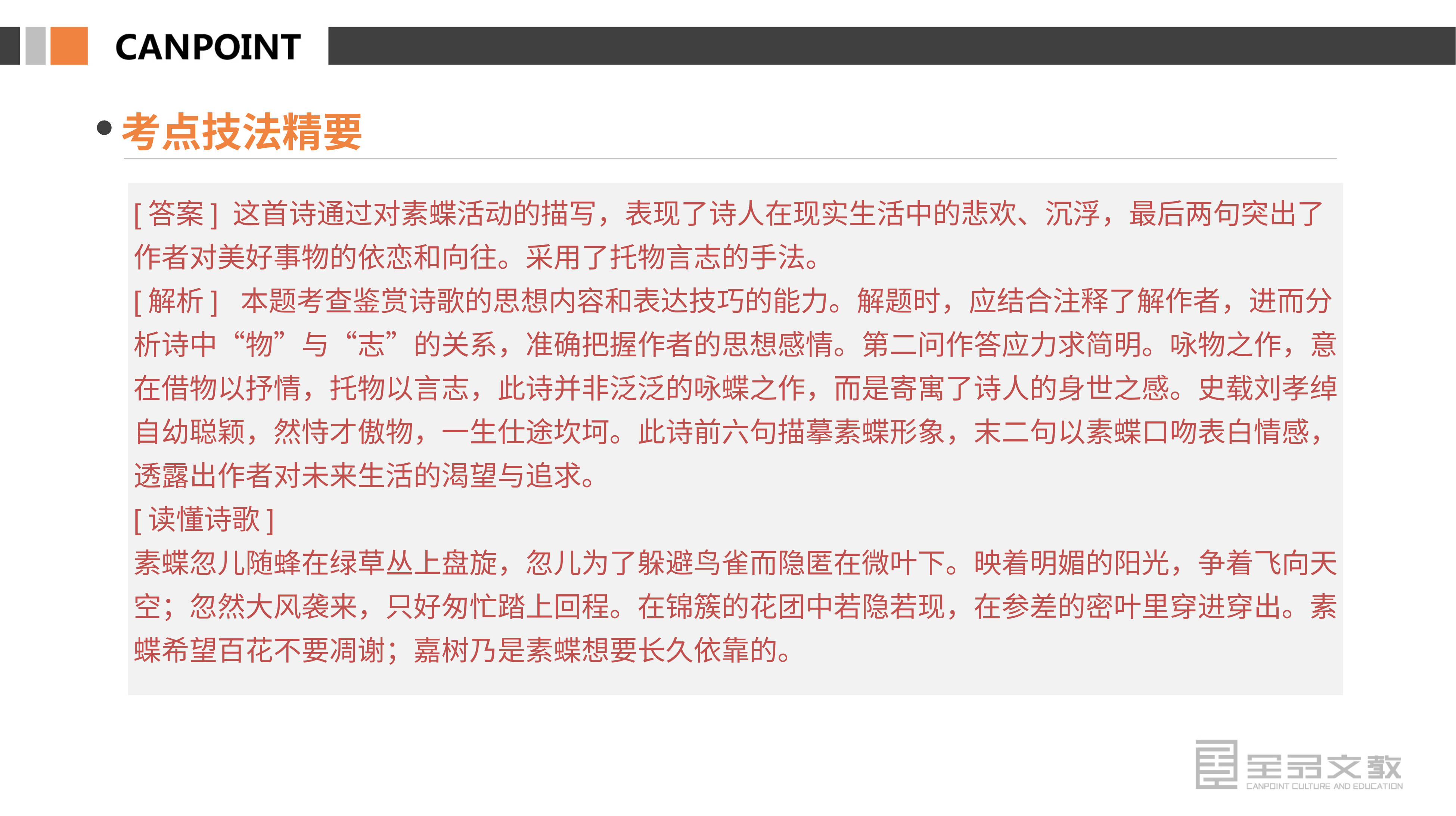

考点技法精要

[答案] 这首诗通过对素蝶活动的描写，表现了诗人在现实生活中的悲欢、沉浮，最后两句突出了作者对美好事物的依恋和向往。采用了托物言志的手法。
[解析]  本题考查鉴赏诗歌的思想内容和表达技巧的能力。解题时，应结合注释了解作者，进而分析诗中“物”与“志”的关系，准确把握作者的思想感情。第二问作答应力求简明。咏物之作，意在借物以抒情，托物以言志，此诗并非泛泛的咏蝶之作，而是寄寓了诗人的身世之感。史载刘孝绰自幼聪颖，然恃才傲物，一生仕途坎坷。此诗前六句描摹素蝶形象，末二句以素蝶口吻表白情感，透露出作者对未来生活的渴望与追求。
[读懂诗歌]
素蝶忽儿随蜂在绿草丛上盘旋，忽儿为了躲避鸟雀而隐匿在微叶下。映着明媚的阳光，争着飞向天空；忽然大风袭来，只好匆忙踏上回程。在锦簇的花团中若隐若现，在参差的密叶里穿进穿出。素蝶希望百花不要凋谢；嘉树乃是素蝶想要长久依靠的。